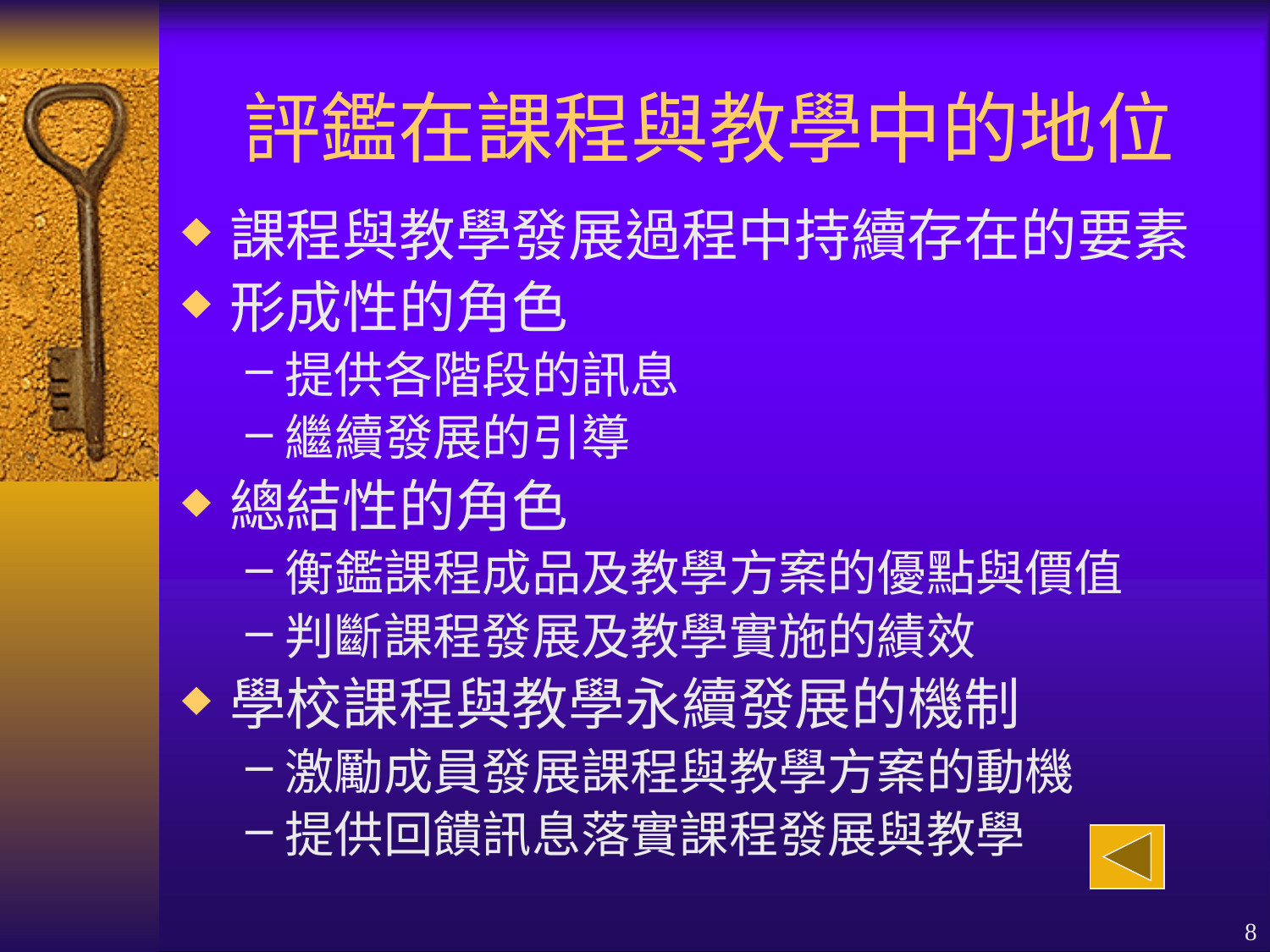

# 評鑑在課程與教學中的地位
課程與教學發展過程中持續存在的要素
形成性的角色
提供各階段的訊息
繼續發展的引導
總結性的角色
衡鑑課程成品及教學方案的優點與價值
判斷課程發展及教學實施的績效
學校課程與教學永續發展的機制
激勵成員發展課程與教學方案的動機
提供回饋訊息落實課程發展與教學

8